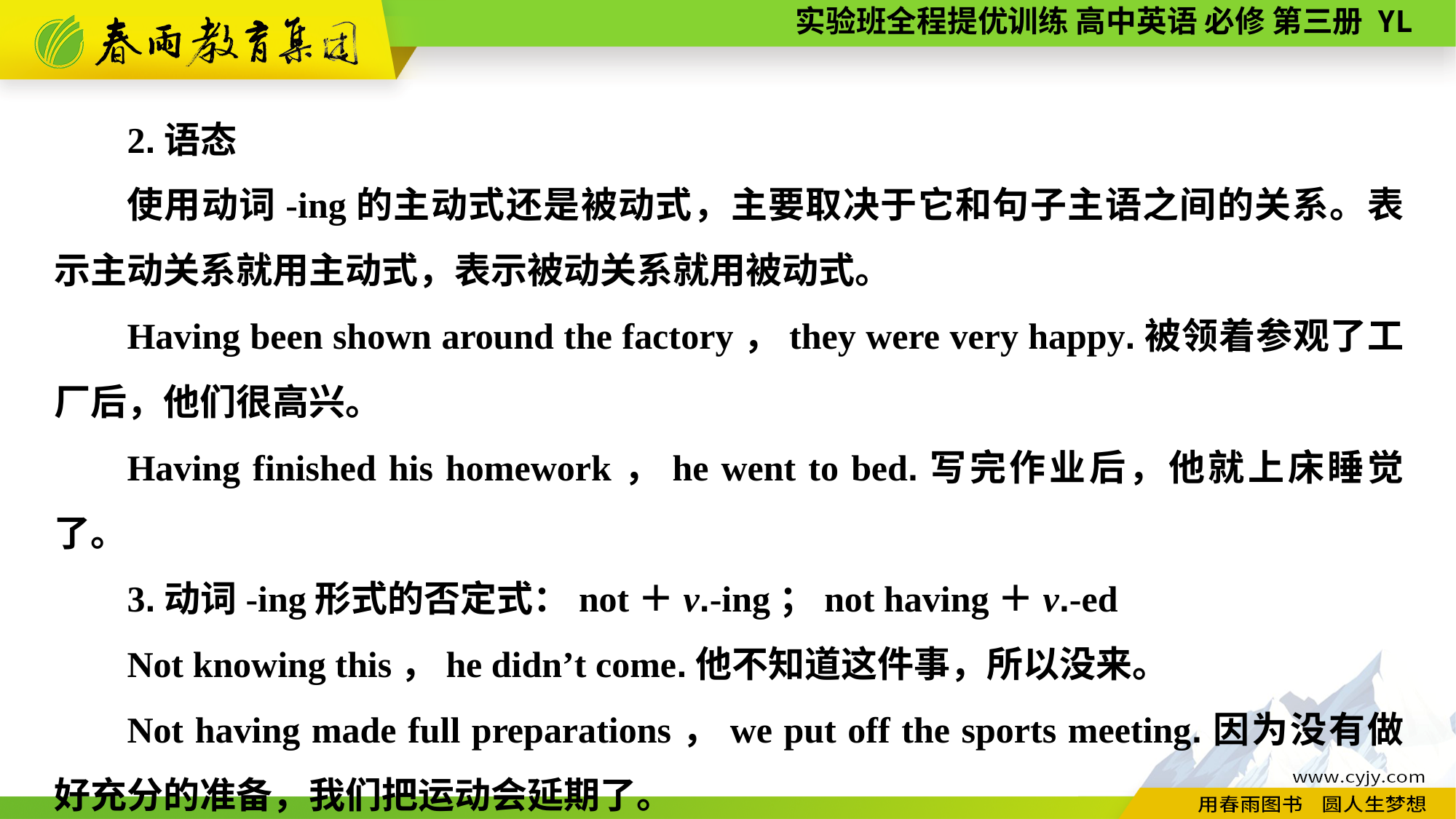

2.语态
使用动词-ing的主动式还是被动式，主要取决于它和句子主语之间的关系。表示主动关系就用主动式，表示被动关系就用被动式。
Having been shown around the factory，they were very happy.被领着参观了工厂后，他们很高兴。
Having finished his homework，he went to bed.写完作业后，他就上床睡觉了。
3.动词-ing形式的否定式：not＋v.-ing；not having＋v.-ed
Not knowing this，he didn’t come.他不知道这件事，所以没来。
Not having made full preparations，we put off the sports meeting.因为没有做好充分的准备，我们把运动会延期了。